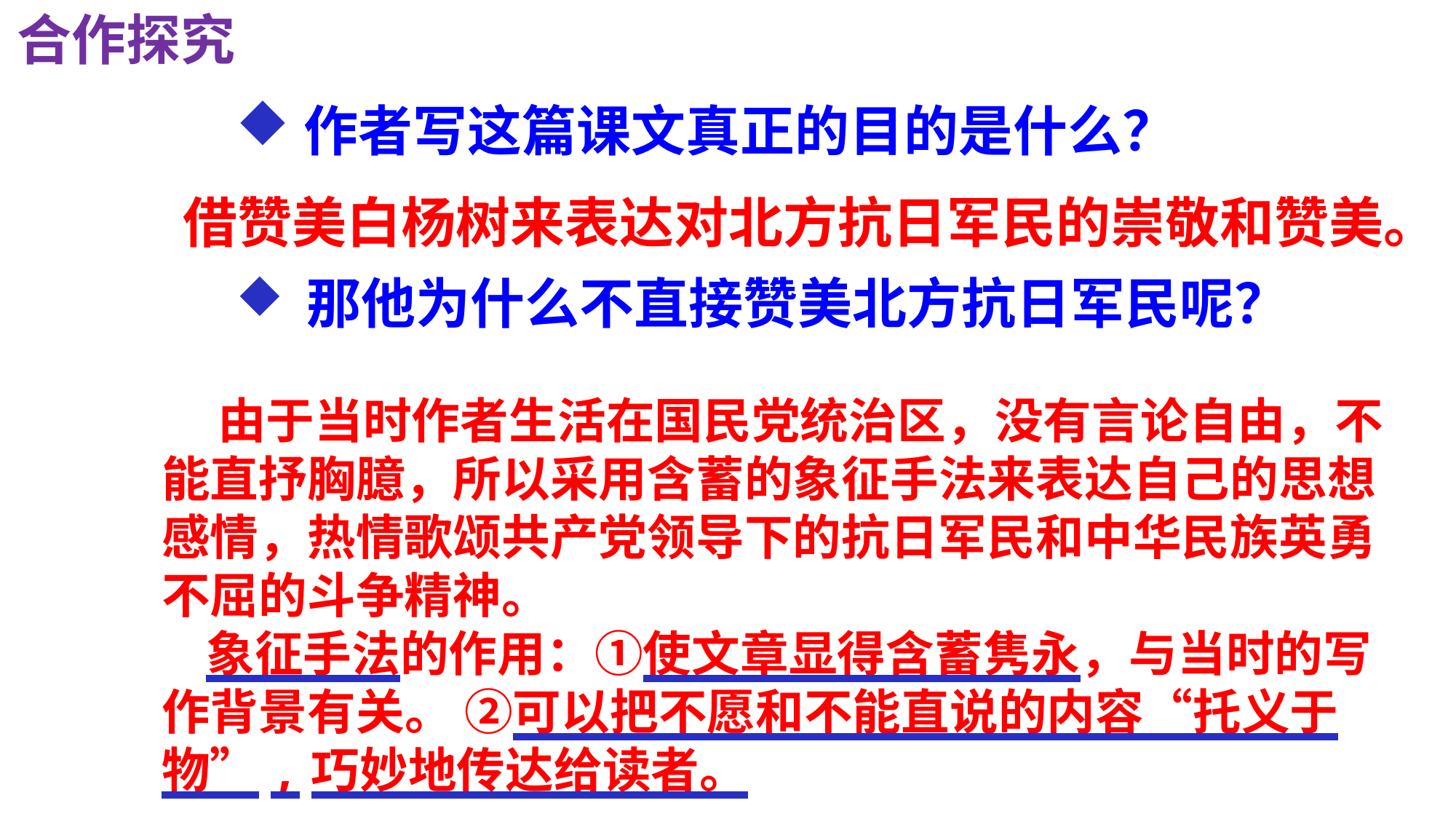

合作探究
# 作者写这篇课文真正的目的是什么？
借赞美白杨树来表达对北方抗日军民的崇敬和赞美。
 那他为什么不直接赞美北方抗日军民呢？
    由于当时作者生活在国民党统治区，没有言论自由，不能直抒胸臆，所以采用含蓄的象征手法来表达自己的思想感情，热情歌颂共产党领导下的抗日军民和中华民族英勇不屈的斗争精神。
    象征手法的作用：①使文章显得含蓄隽永，与当时的写作背景有关。 ②可以把不愿和不能直说的内容“托义于物”,巧妙地传达给读者。